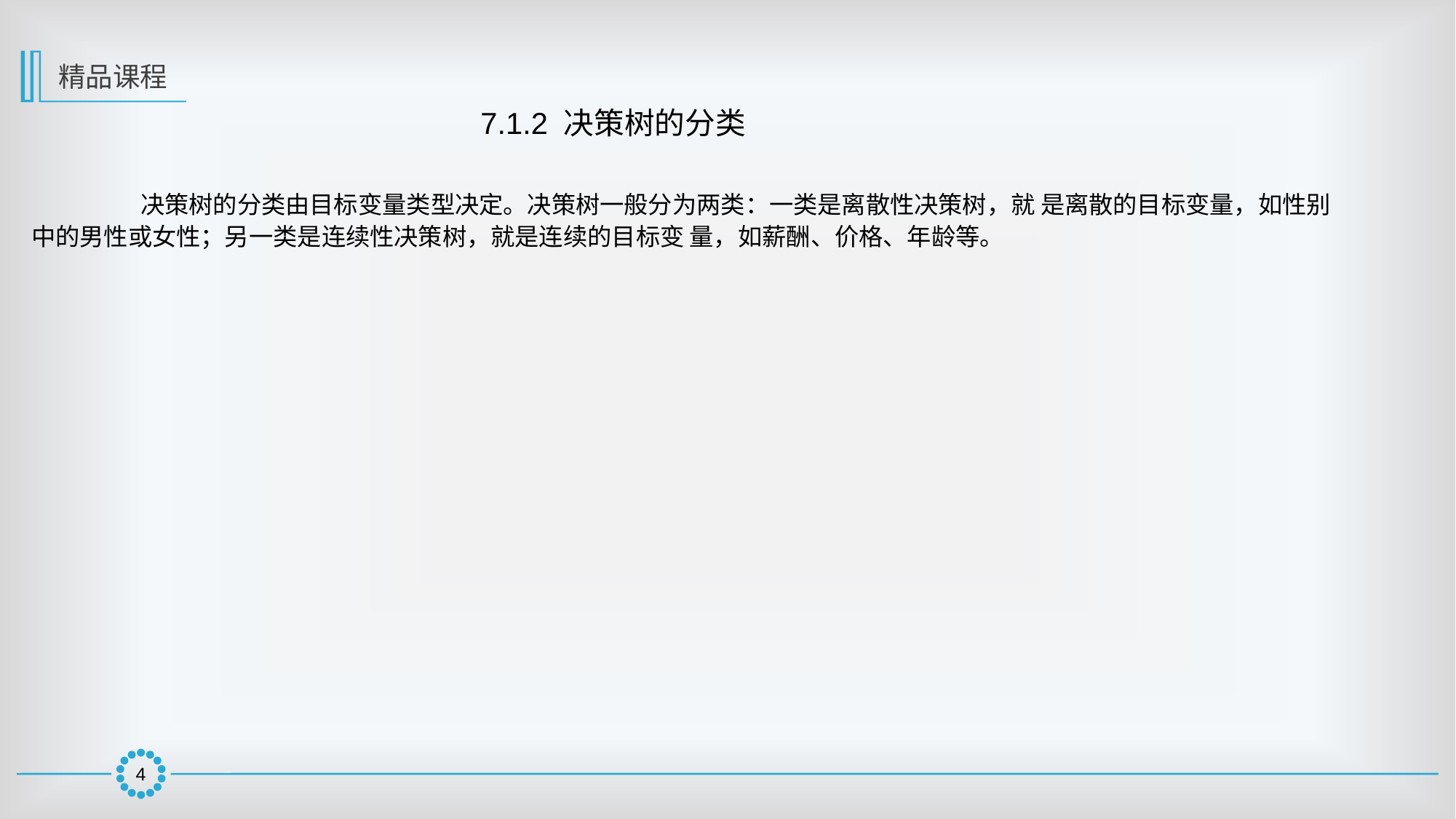

精品课程
7.1.2 决策树的分类
	决策树的分类由目标变量类型决定。决策树一般分为两类：一类是离散性决策树，就 是离散的目标变量，如性别中的男性或女性；另一类是连续性决策树，就是连续的目标变 量，如薪酬、价格、年龄等。

4